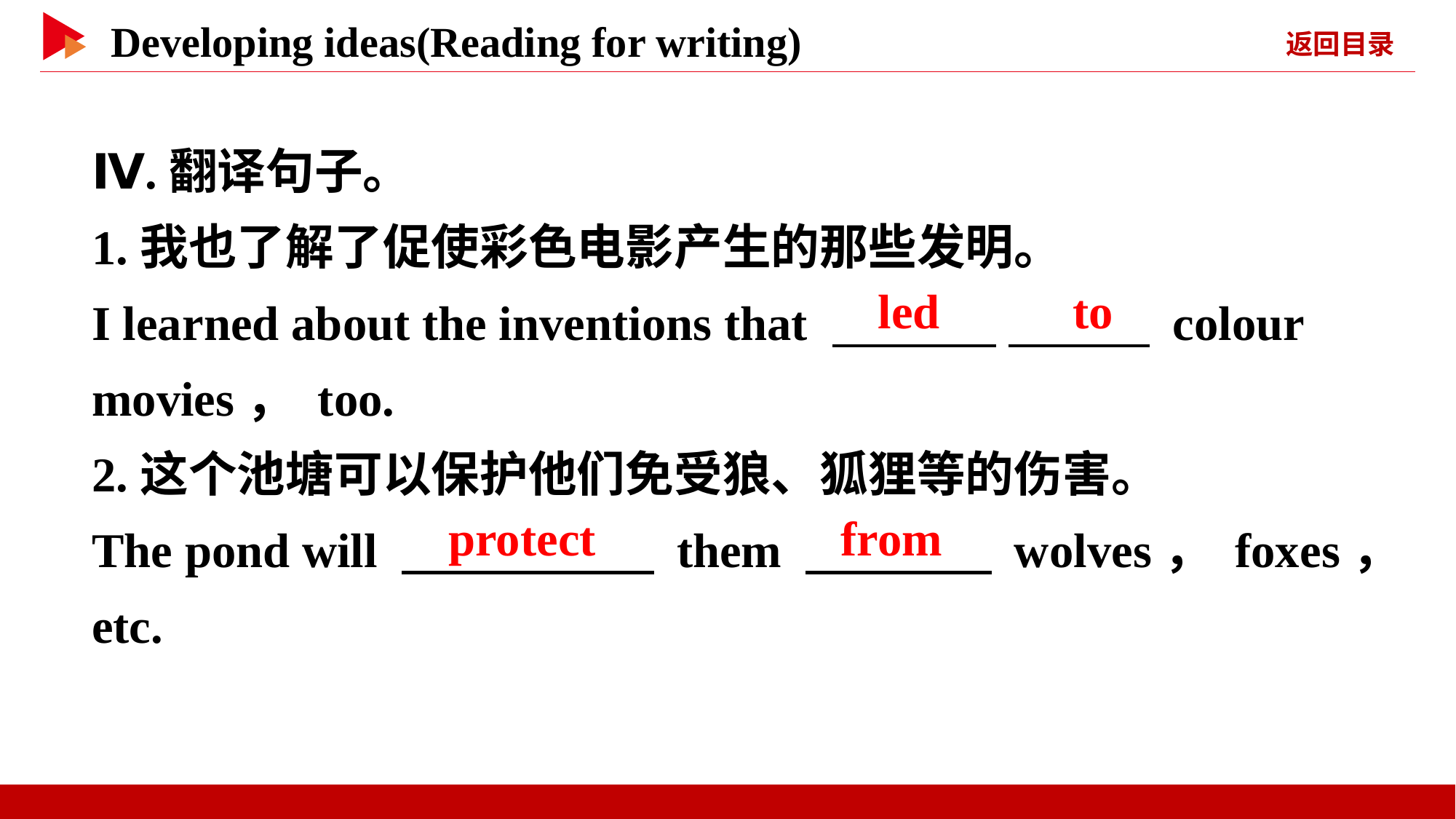

Ⅳ.翻译句子。
1.我也了解了促使彩色电影产生的那些发明。
I learned about the inventions that 　      　 　    　 colour movies， too.
2.这个池塘可以保护他们免受狼、狐狸等的伤害。
The pond will 　              　 them 　        　 wolves， foxes， etc.
　led　 　to
　protect
　from